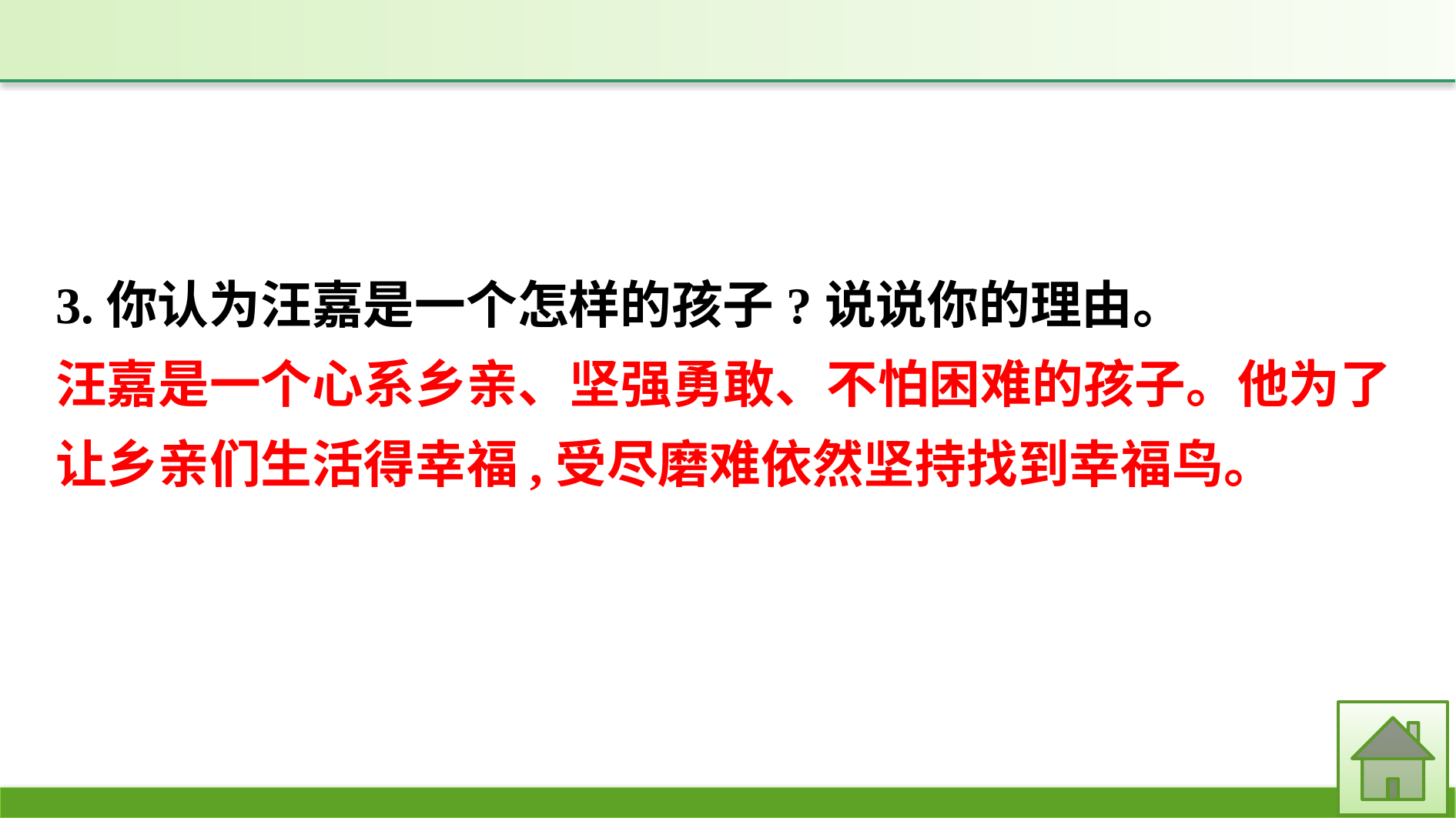

3.你认为汪嘉是一个怎样的孩子?说说你的理由。
汪嘉是一个心系乡亲、坚强勇敢、不怕困难的孩子。他为了让乡亲们生活得幸福,受尽磨难依然坚持找到幸福鸟。